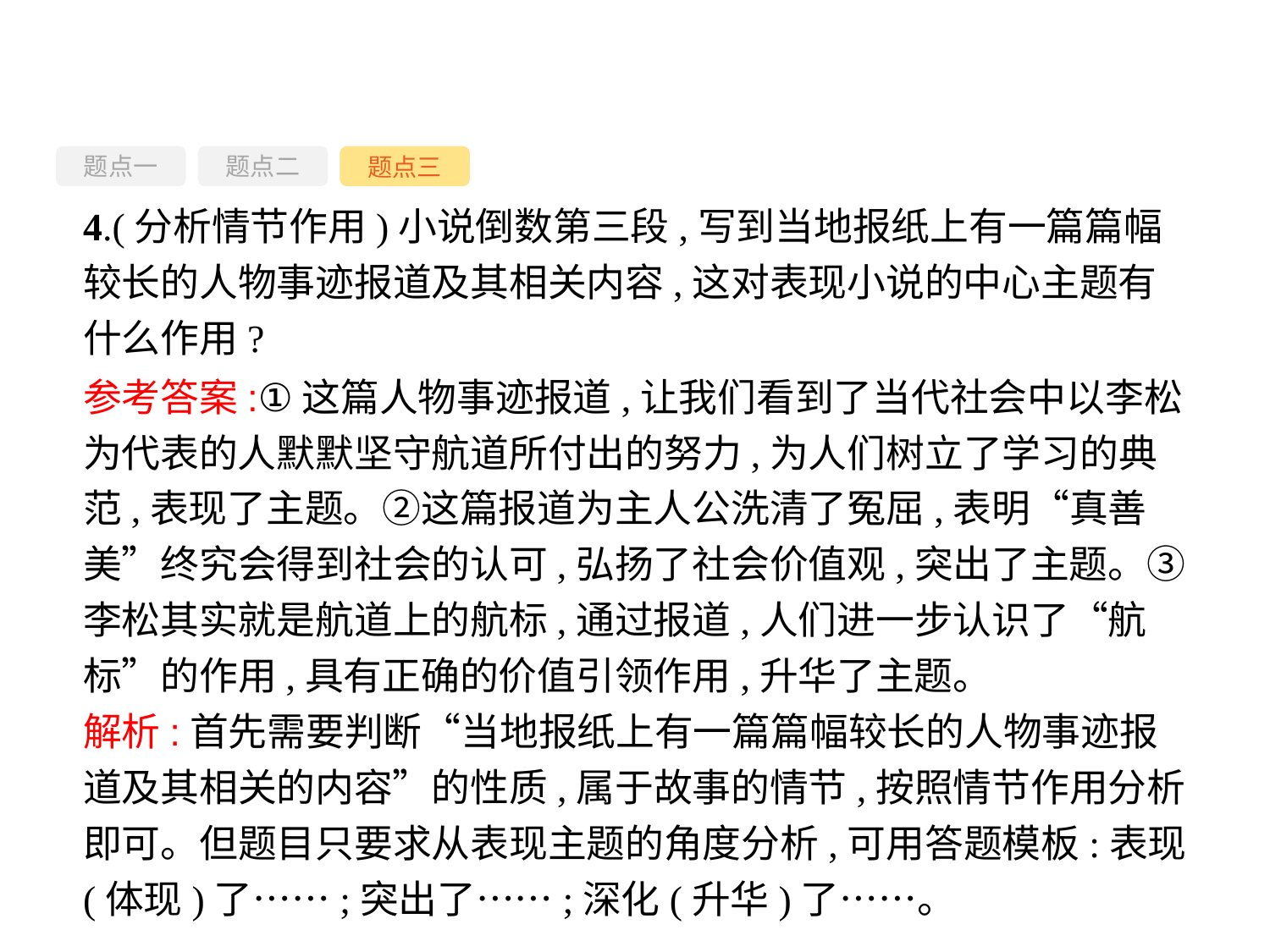

题点一
题点三
题点二
4.(分析情节作用)小说倒数第三段,写到当地报纸上有一篇篇幅较长的人物事迹报道及其相关内容,这对表现小说的中心主题有什么作用?
参考答案:①这篇人物事迹报道,让我们看到了当代社会中以李松为代表的人默默坚守航道所付出的努力,为人们树立了学习的典范,表现了主题。②这篇报道为主人公洗清了冤屈,表明“真善美”终究会得到社会的认可,弘扬了社会价值观,突出了主题。③李松其实就是航道上的航标,通过报道,人们进一步认识了“航标”的作用,具有正确的价值引领作用,升华了主题。
解析:首先需要判断“当地报纸上有一篇篇幅较长的人物事迹报道及其相关的内容”的性质,属于故事的情节,按照情节作用分析即可。但题目只要求从表现主题的角度分析,可用答题模板:表现(体现)了……;突出了……;深化(升华)了……。
-134-